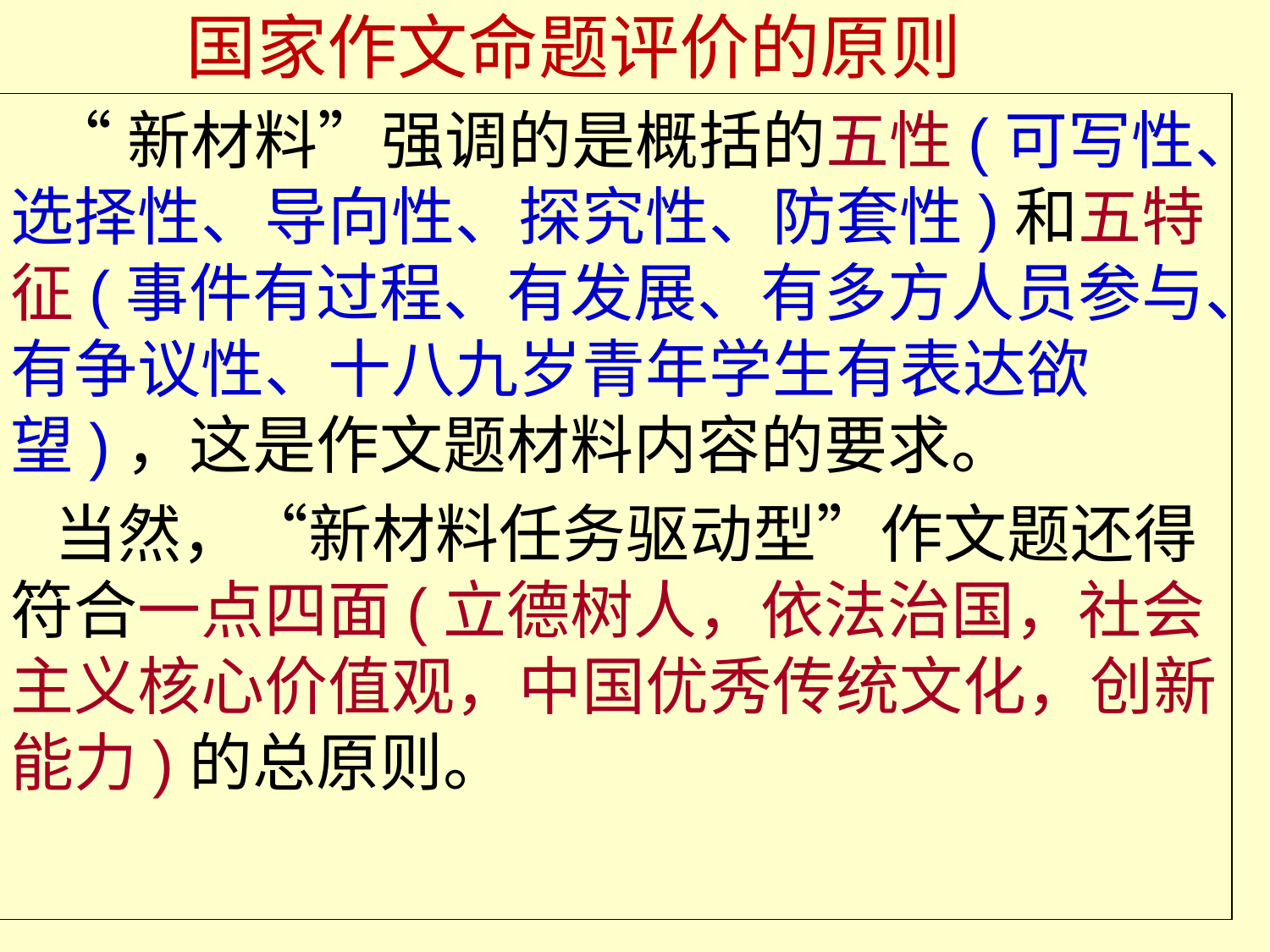

# 国家作文命题评价的原则
   “新材料”强调的是概括的五性(可写性、选择性、导向性、探究性、防套性)和五特征(事件有过程、有发展、有多方人员参与、有争议性、十八九岁青年学生有表达欲望)，这是作文题材料内容的要求。
  当然，“新材料任务驱动型”作文题还得符合一点四面(立德树人，依法治国，社会主义核心价值观，中国优秀传统文化，创新能力)的总原则。